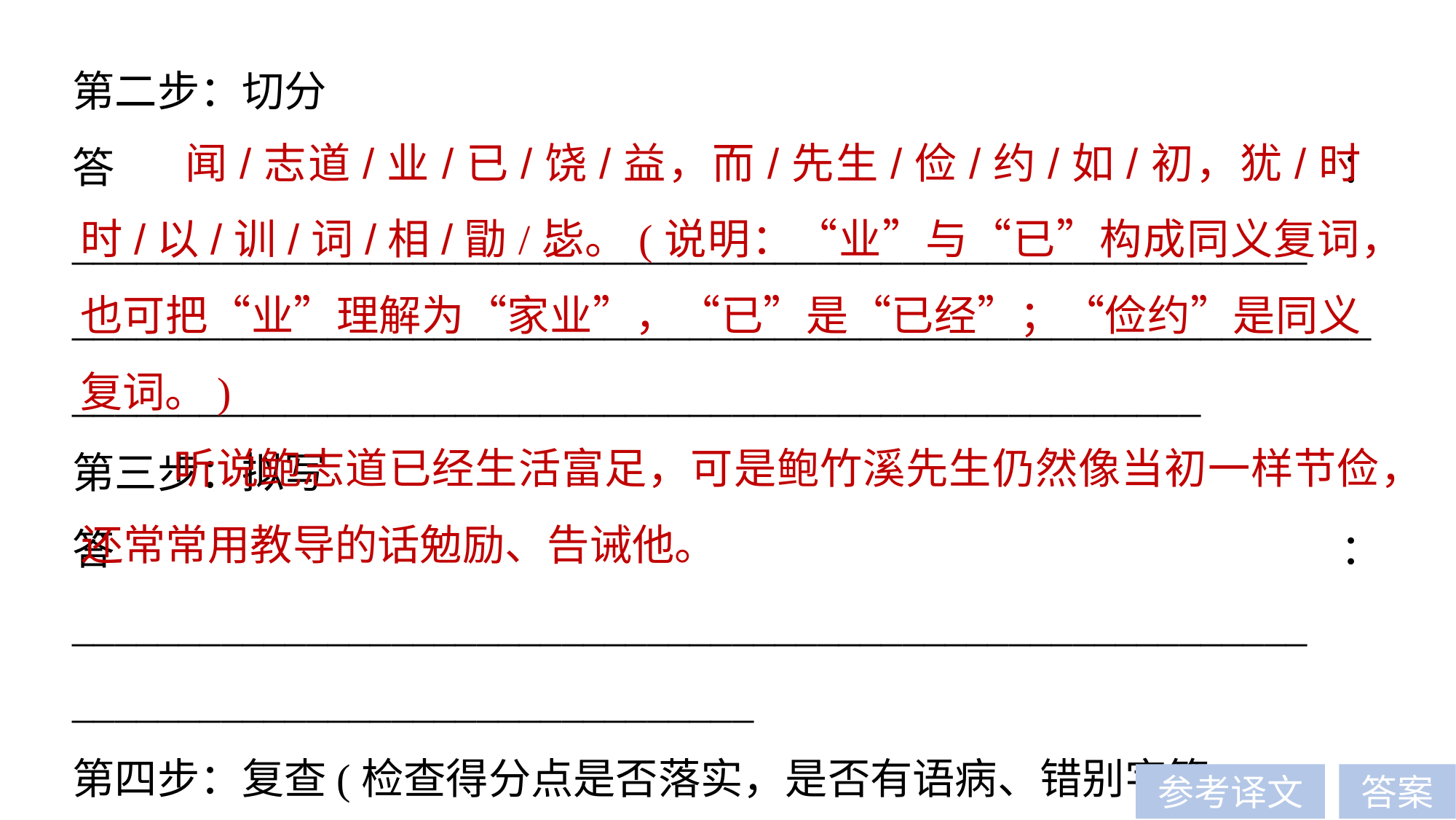

第二步：切分
答：__________________________________________________________
__________________________________________________________________________________________________________________
第三步：拟写
答：__________________________________________________________
________________________________
第四步：复查(检查得分点是否落实，是否有语病、错别字等)
        闻/志道/业/已/饶/益，而/先生/俭/约/如/初，犹/时时/以/训/词/相/勖/毖。(说明：“业”与“已”构成同义复词，也可把“业”理解为“家业”，“已”是“已经”；“俭约”是同义复词。)
        听说鲍志道已经生活富足，可是鲍竹溪先生仍然像当初一样节俭，还常常用教导的话勉励、告诫他。
参考译文
答案